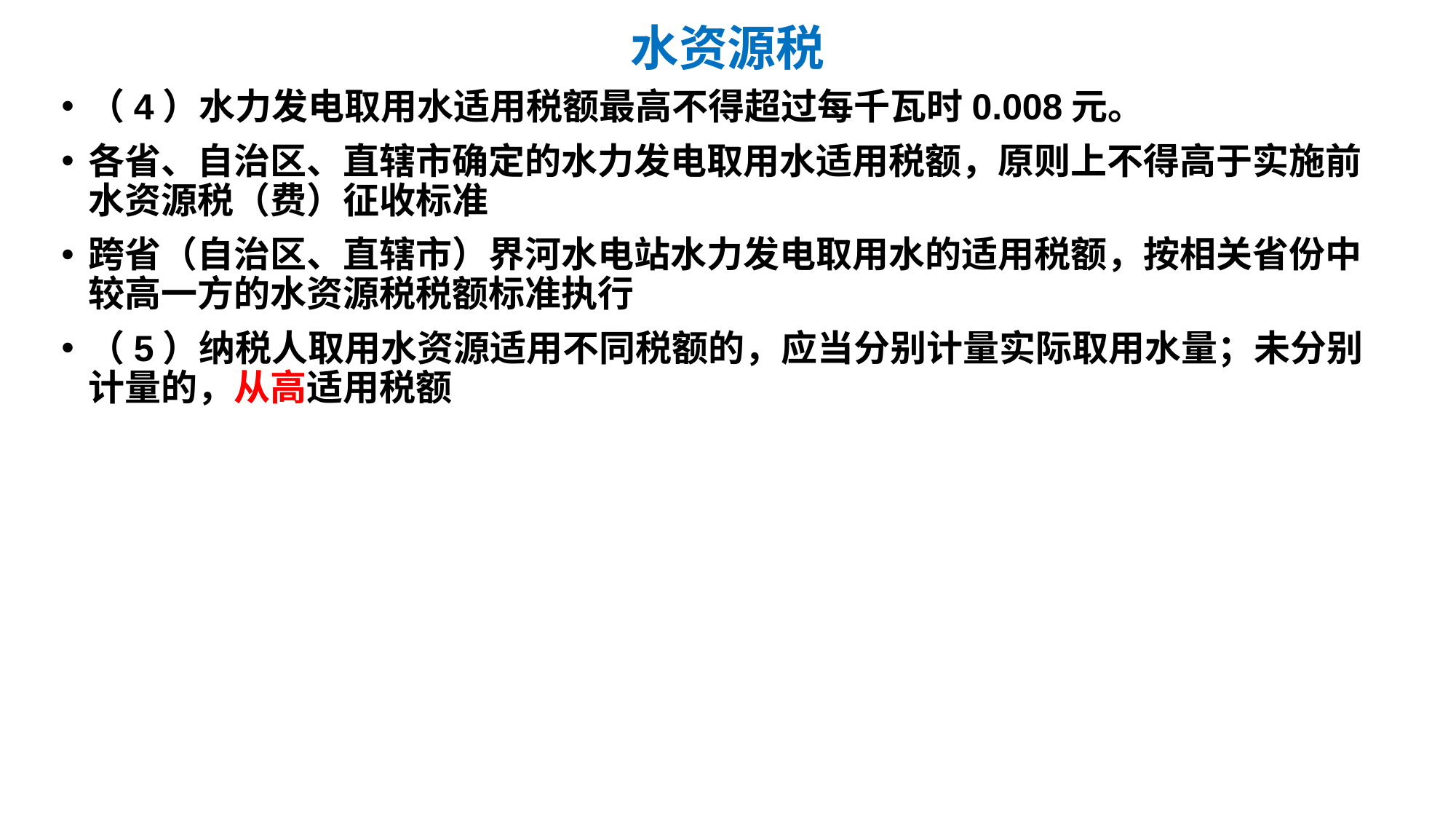

# 水资源税
（4）水力发电取用水适用税额最高不得超过每千瓦时0.008元。
各省、自治区、直辖市确定的水力发电取用水适用税额，原则上不得高于实施前水资源税（费）征收标准
跨省（自治区、直辖市）界河水电站水力发电取用水的适用税额，按相关省份中较高一方的水资源税税额标准执行
（5）纳税人取用水资源适用不同税额的，应当分别计量实际取用水量；未分别计量的，从高适用税额